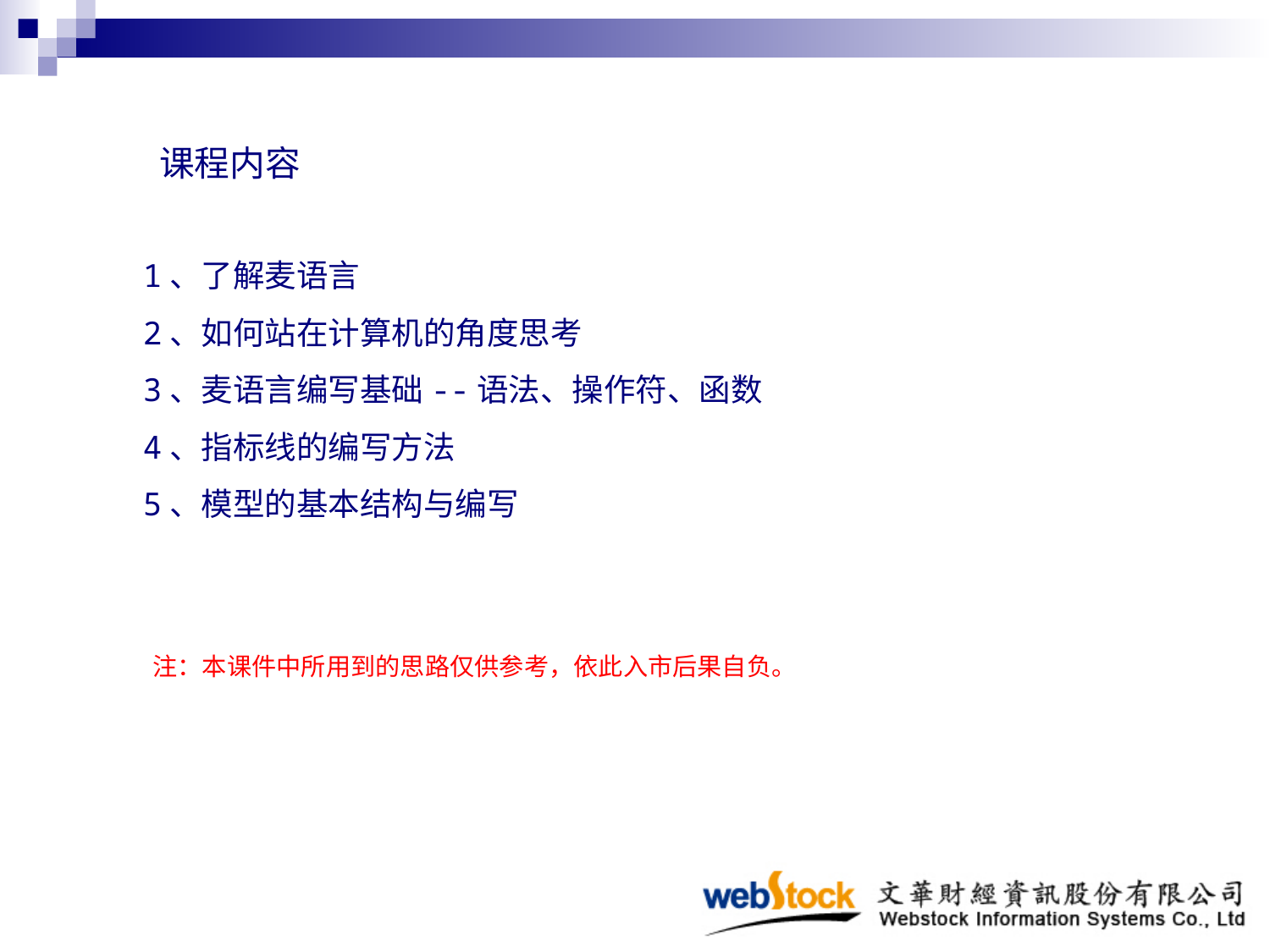

课程内容
1、了解麦语言
2、如何站在计算机的角度思考
3、麦语言编写基础--语法、操作符、函数
4、指标线的编写方法
5、模型的基本结构与编写

 注：本课件中所用到的思路仅供参考，依此入市后果自负。